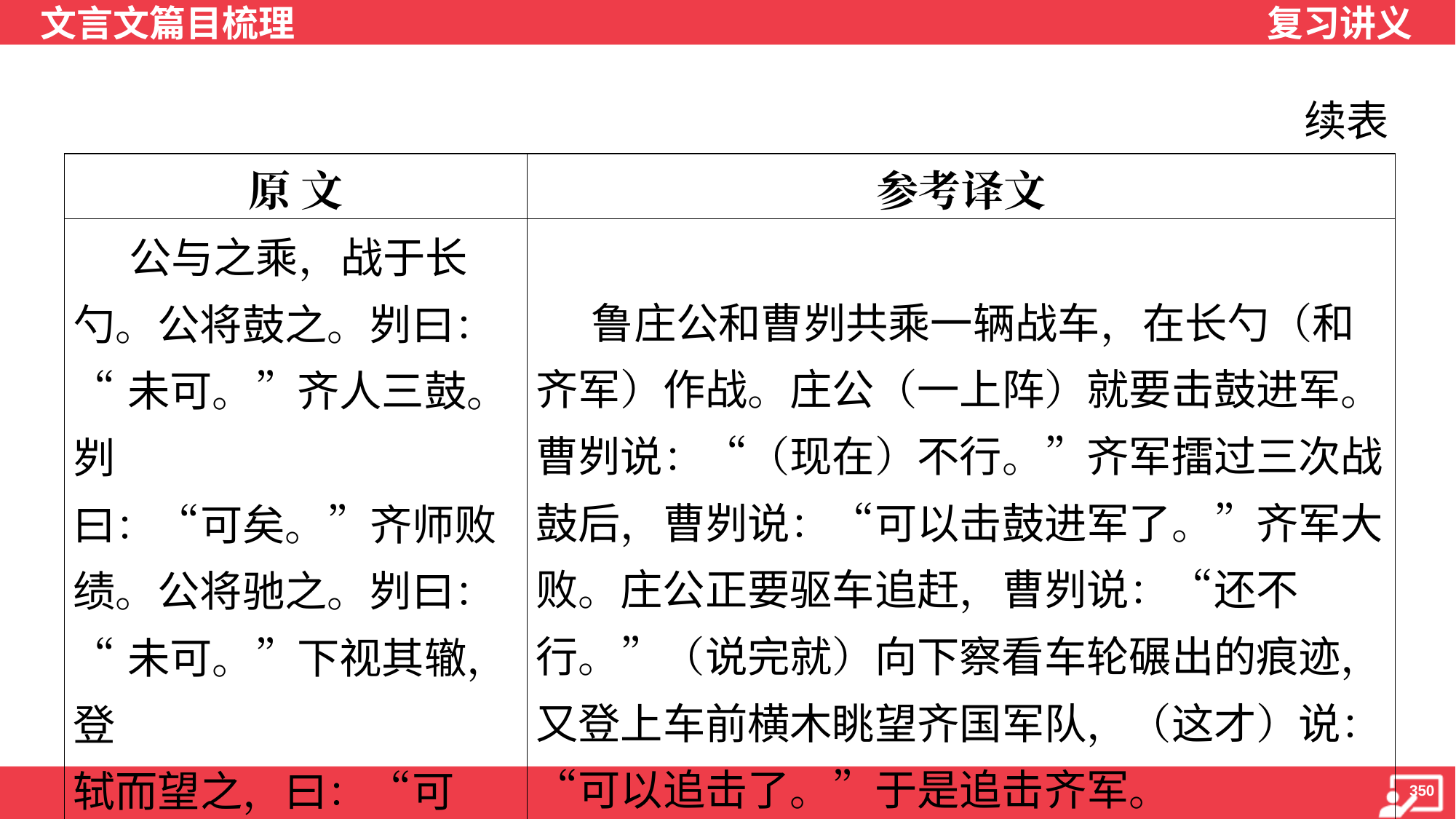

续表
| 原 文 | 参考译文 |
| --- | --- |
| 公与之乘，战于长 勺。公将鼓之。刿曰： “未可。”齐人三鼓。刿 曰：“可矣。”齐师败 绩。公将驰之。刿曰： “未可。”下视其辙，登 轼而望之，曰：“可 矣。”遂逐齐师。 | 鲁庄公和曹刿共乘一辆战车，在长勺（和齐军）作战。庄公（一上阵）就要击鼓进军。曹刿说：“（现在）不行。”齐军擂过三次战鼓后，曹刿说：“可以击鼓进军了。”齐军大败。庄公正要驱车追赶，曹刿说：“还不行。”（说完就）向下察看车轮碾出的痕迹，又登上车前横木眺望齐国军队，（这才）说：“可以追击了。”于是追击齐军。 |